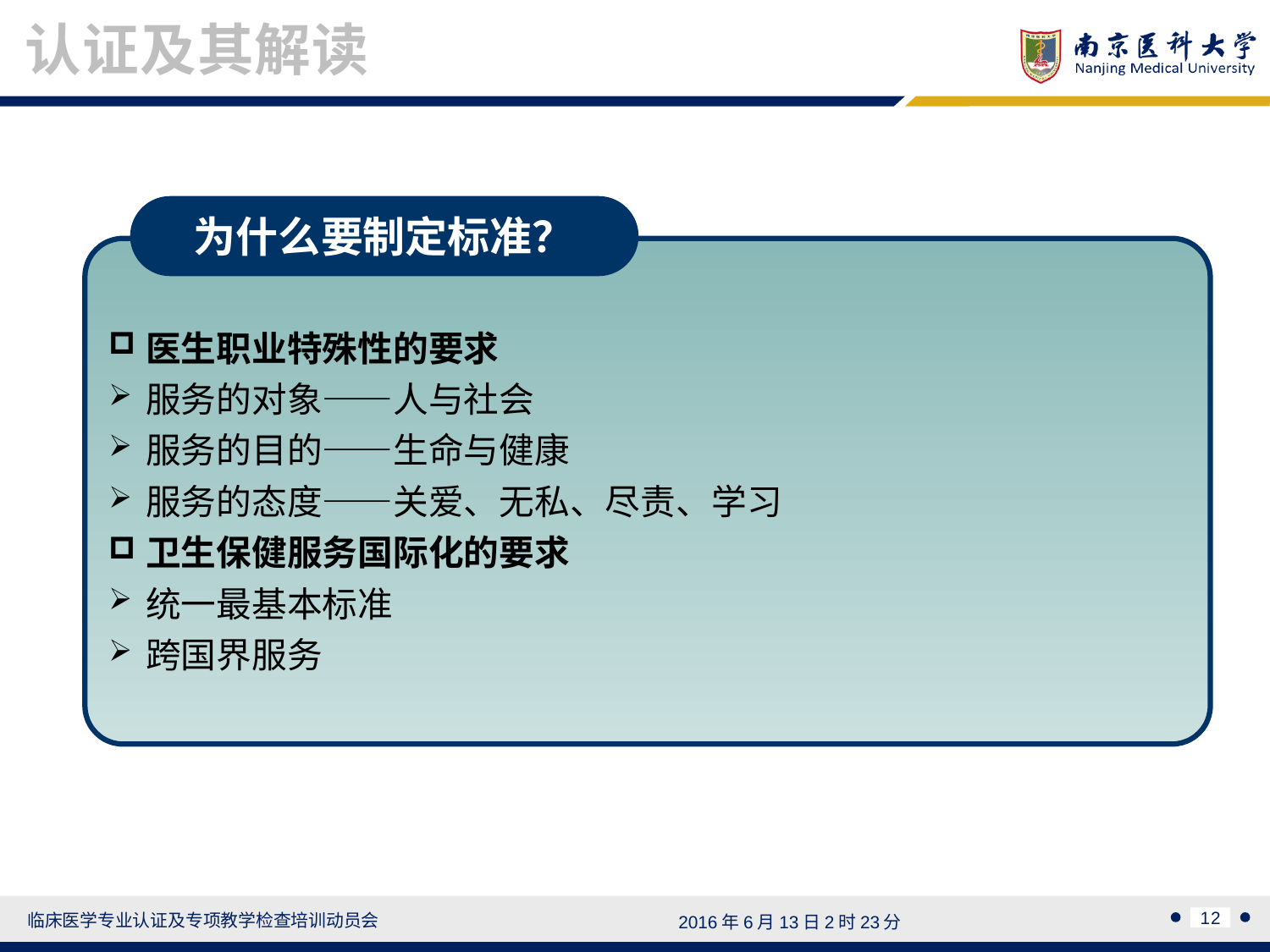

认证及其解读
为什么要制定标准？
医生职业特殊性的要求
服务的对象——人与社会
服务的目的——生命与健康
服务的态度——关爱、无私、尽责、学习
卫生保健服务国际化的要求
统一最基本标准
跨国界服务